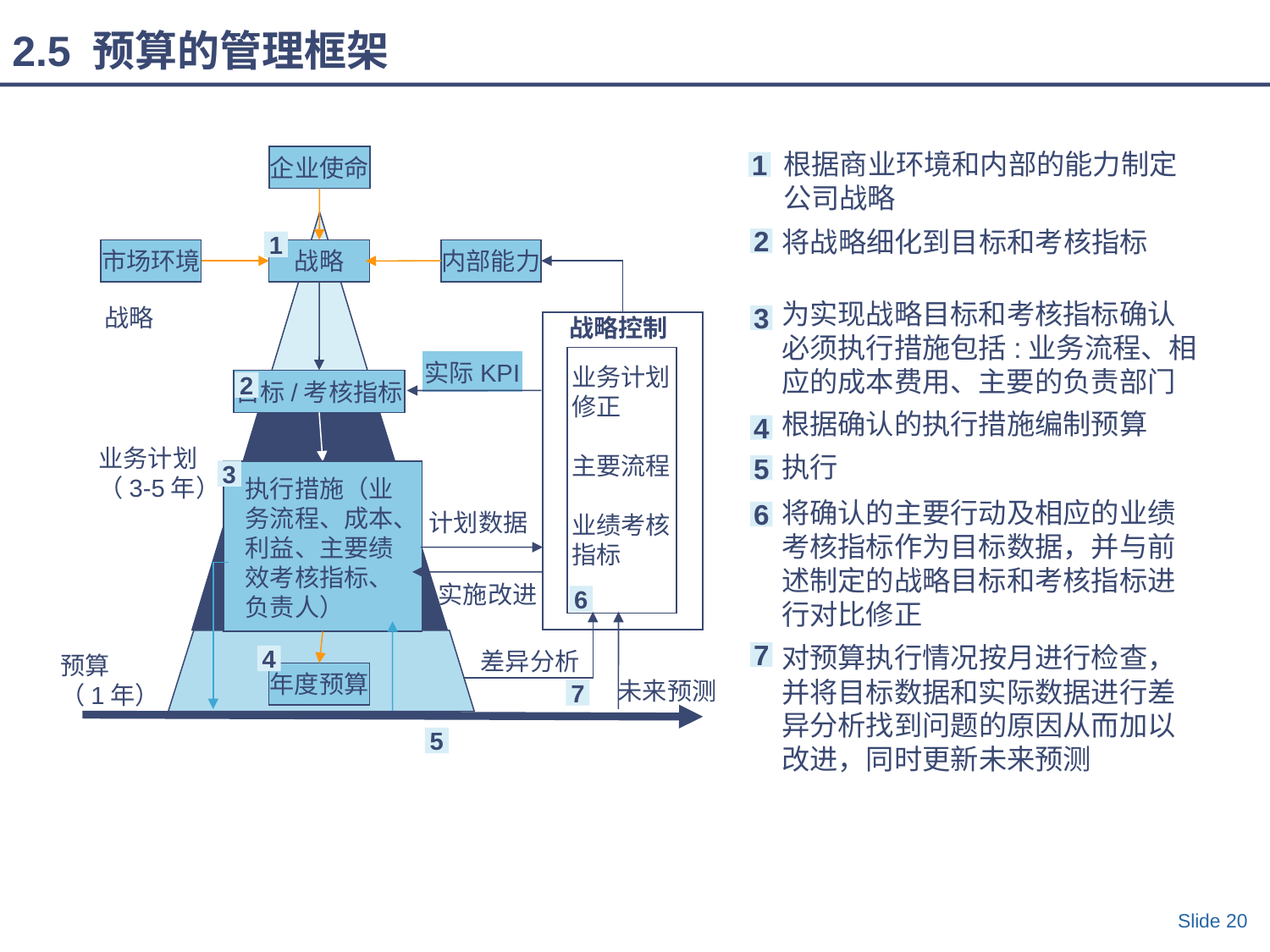

2.5 预算的管理框架

企业使命
根据商业环境和内部的能力制定公司战略
1

将战略细化到目标和考核指标
2
1
市场环境
战略
内部能力
为实现战略目标和考核指标确认必须执行措施包括:业务流程、相应的成本费用、主要的负责部门
战略
3

战略控制

实际KPI
业务计划修正

主要流程

业绩考核指标
目标/考核指标
2

根据确认的执行措施编制预算
4
业务计划
（3-5年）
执行
5
3

执行措施（业务流程、成本、利益、主要绩效考核指标、负责人）
将确认的主要行动及相应的业绩考核指标作为目标数据，并与前述制定的战略目标和考核指标进行对比修正
6
计划数据

实施改进
6

对预算执行情况按月进行检查，并将目标数据和实际数据进行差异分析找到问题的原因从而加以改进，同时更新未来预测
7
4
差异分析
预算
（1年）
年度预算
未来预测
7

5
Slide 20